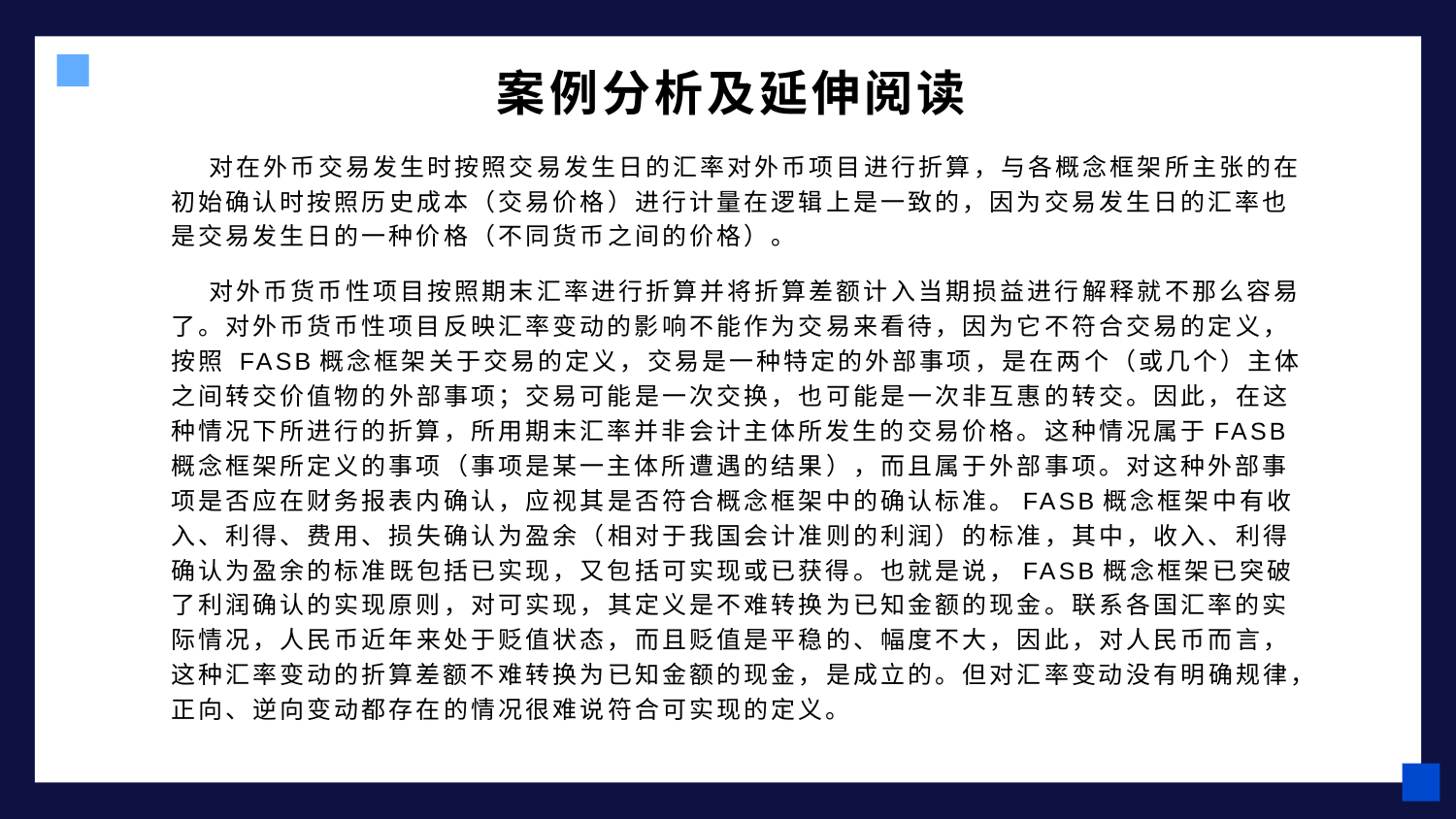

# 案例分析及延伸阅读
对在外币交易发生时按照交易发生日的汇率对外币项目进行折算，与各概念框架所主张的在初始确认时按照历史成本（交易价格）进行计量在逻辑上是一致的，因为交易发生日的汇率也是交易发生日的一种价格（不同货币之间的价格）。
对外币货币性项目按照期末汇率进行折算并将折算差额计入当期损益进行解释就不那么容易了。对外币货币性项目反映汇率变动的影响不能作为交易来看待，因为它不符合交易的定义，按照 FASB概念框架关于交易的定义，交易是一种特定的外部事项，是在两个（或几个）主体之间转交价值物的外部事项；交易可能是一次交换，也可能是一次非互惠的转交。因此，在这种情况下所进行的折算，所用期末汇率并非会计主体所发生的交易价格。这种情况属于FASB概念框架所定义的事项（事项是某一主体所遭遇的结果），而且属于外部事项。对这种外部事项是否应在财务报表内确认，应视其是否符合概念框架中的确认标准。FASB概念框架中有收入、利得、费用、损失确认为盈余（相对于我国会计准则的利润）的标准，其中，收入、利得确认为盈余的标准既包括已实现，又包括可实现或已获得。也就是说，FASB概念框架已突破了利润确认的实现原则，对可实现，其定义是不难转换为已知金额的现金。联系各国汇率的实际情况，人民币近年来处于贬值状态，而且贬值是平稳的、幅度不大，因此，对人民币而言，这种汇率变动的折算差额不难转换为已知金额的现金，是成立的。但对汇率变动没有明确规律，正向、逆向变动都存在的情况很难说符合可实现的定义。